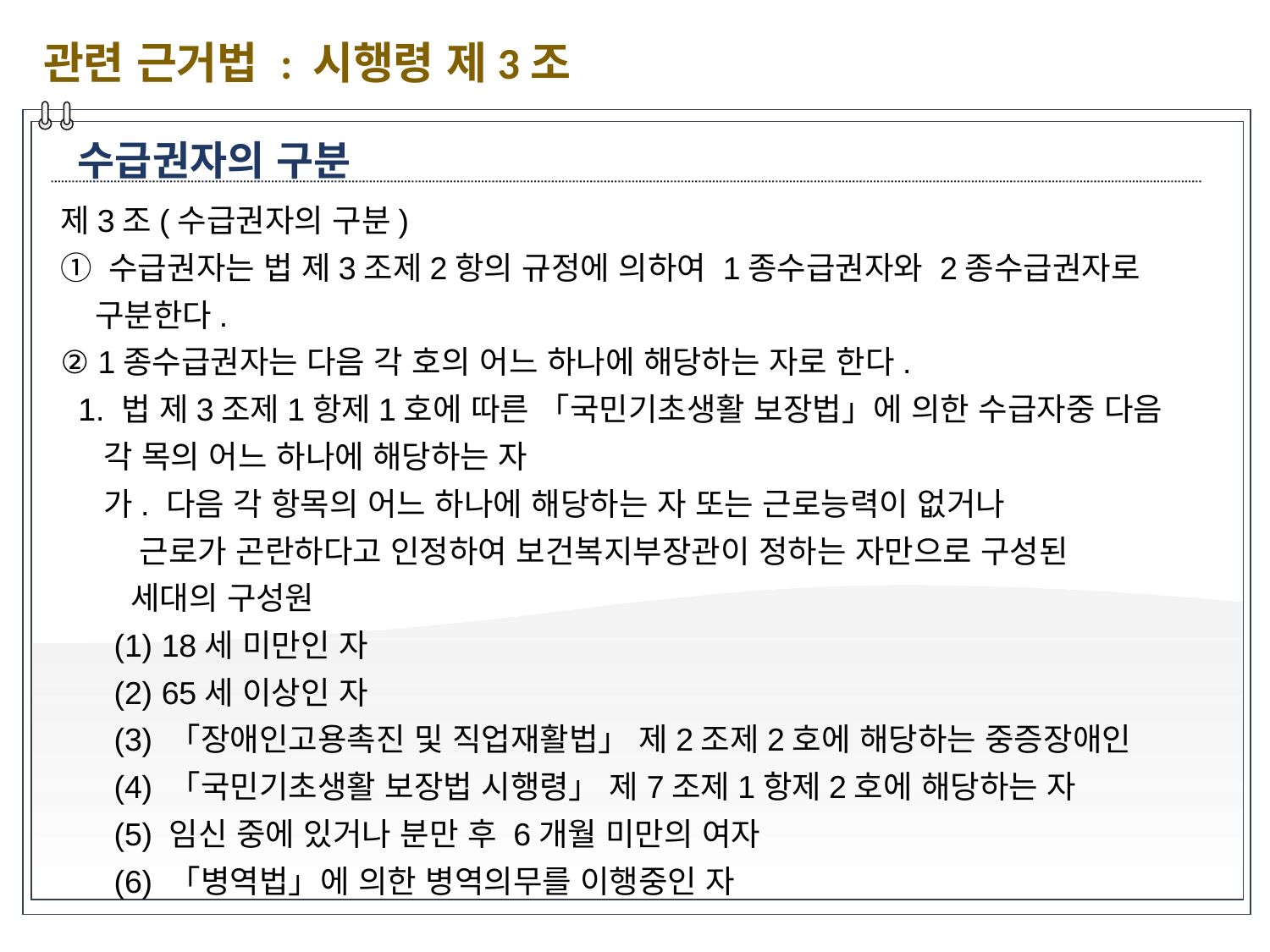

관련 근거법 : 시행령 제3조

수급권자의 구분

제3조(수급권자의 구분)
① 수급권자는 법 제3조제2항의 규정에 의하여 1종수급권자와 2종수급권자로
   구분한다.
② 1종수급권자는 다음 각 호의 어느 하나에 해당하는 자로 한다.
  1. 법 제3조제1항제1호에 따른 「국민기초생활 보장법」에 의한 수급자중 다음
    각 목의 어느 하나에 해당하는 자
    가. 다음 각 항목의 어느 하나에 해당하는 자 또는 근로능력이 없거나
        근로가 곤란하다고 인정하여 보건복지부장관이 정하는 자만으로 구성된
       세대의 구성원
      (1) 18세 미만인 자
      (2) 65세 이상인 자
      (3) 「장애인고용촉진 및 직업재활법」 제2조제2호에 해당하는 중증장애인
      (4) 「국민기초생활 보장법 시행령」 제7조제1항제2호에 해당하는 자
      (5) 임신 중에 있거나 분만 후 6개월 미만의 여자
      (6) 「병역법」에 의한 병역의무를 이행중인 자